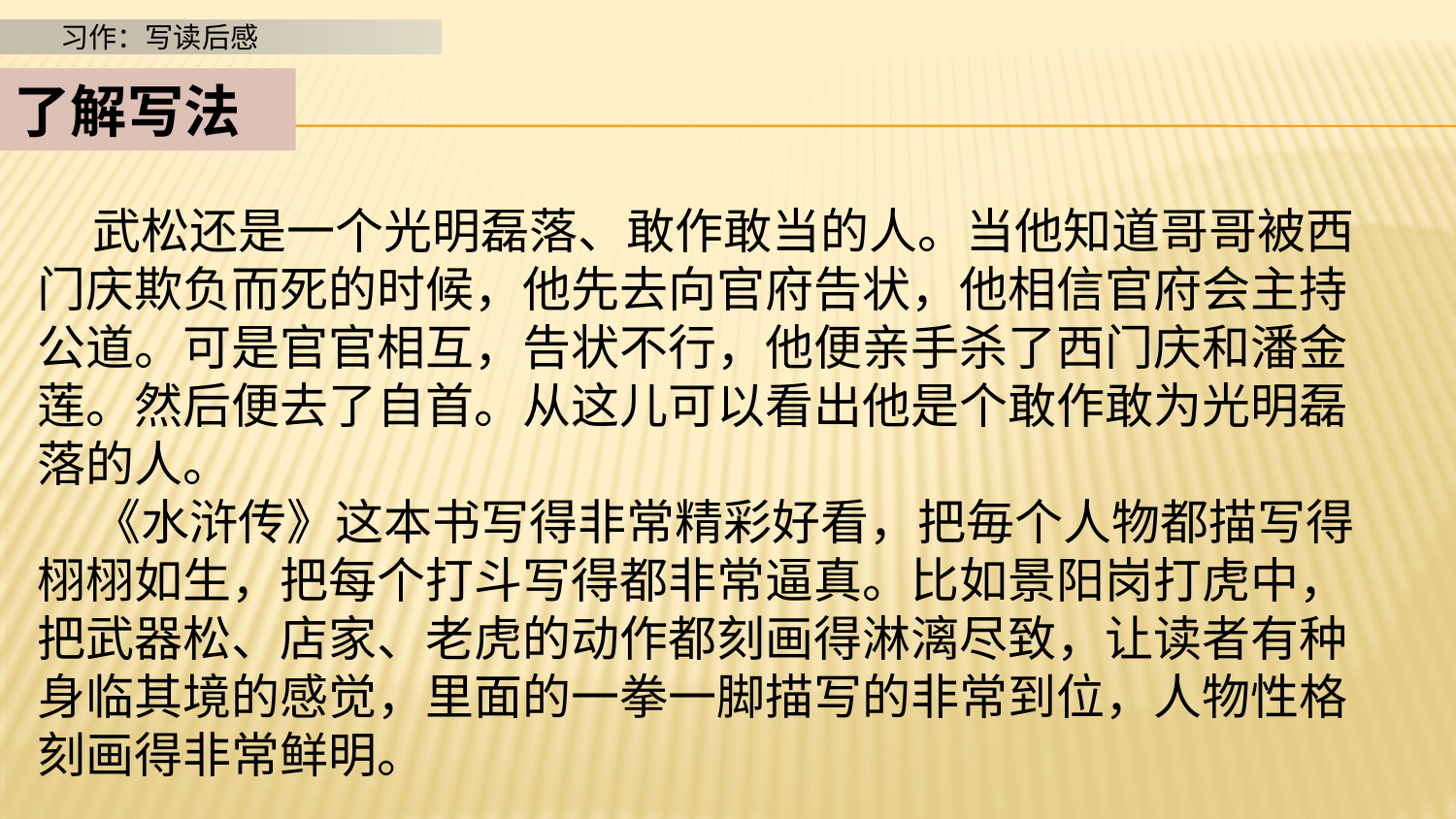

了解写法
    武松还是一个光明磊落、敢作敢当的人。当他知道哥哥被西门庆欺负而死的时候，他先去向官府告状，他相信官府会主持公道。可是官官相互，告状不行，他便亲手杀了西门庆和潘金莲。然后便去了自首。从这儿可以看出他是个敢作敢为光明磊落的人。
    《水浒传》这本书写得非常精彩好看，把毎个人物都描写得栩栩如生，把每个打斗写得都非常逼真。比如景阳岗打虎中，把武器松、店家、老虎的动作都刻画得淋漓尽致，让读者有种身临其境的感觉，里面的一拳一脚描写的非常到位，人物性格刻画得非常鲜明。